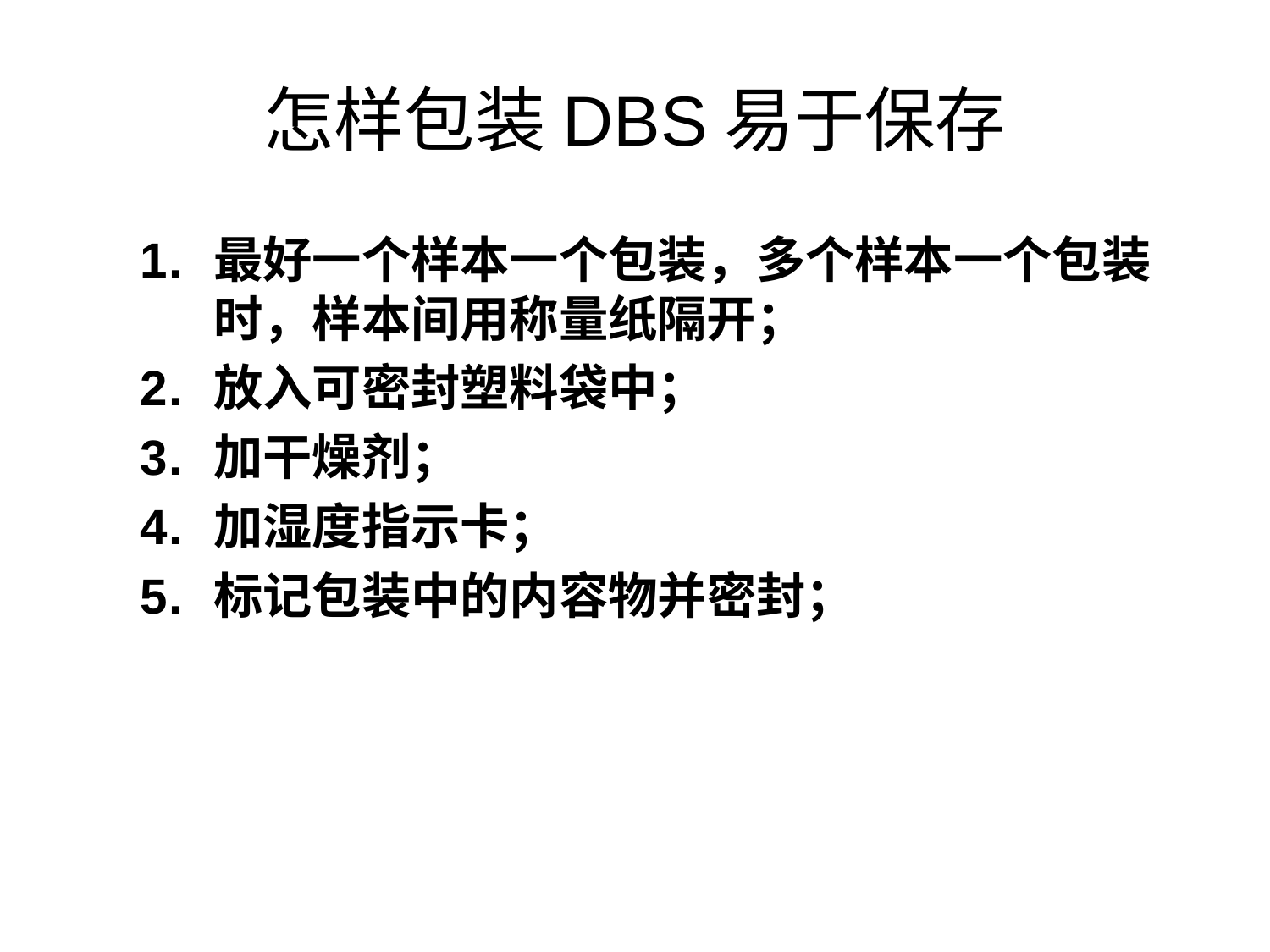

# 怎样包装DBS易于保存
最好一个样本一个包装，多个样本一个包装时，样本间用称量纸隔开；
放入可密封塑料袋中；
加干燥剂；
加湿度指示卡；
标记包装中的内容物并密封；